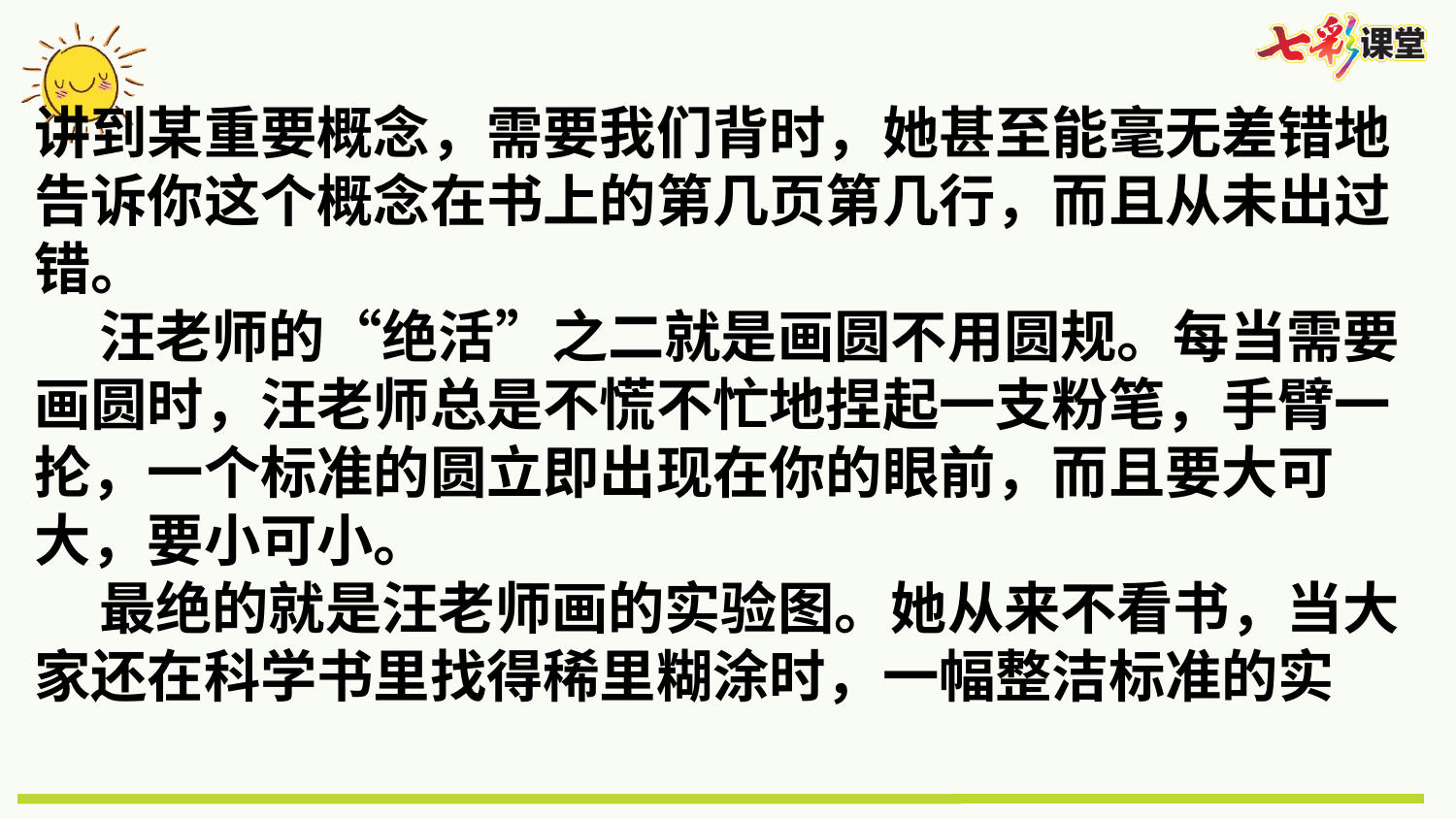

讲到某重要概念，需要我们背时，她甚至能毫无差错地告诉你这个概念在书上的第几页第几行，而且从未出过错。
    汪老师的“绝活”之二就是画圆不用圆规。每当需要画圆时，汪老师总是不慌不忙地捏起一支粉笔，手臂一抡，一个标准的圆立即出现在你的眼前，而且要大可大，要小可小。
    最绝的就是汪老师画的实验图。她从来不看书，当大家还在科学书里找得稀里糊涂时，一幅整洁标准的实